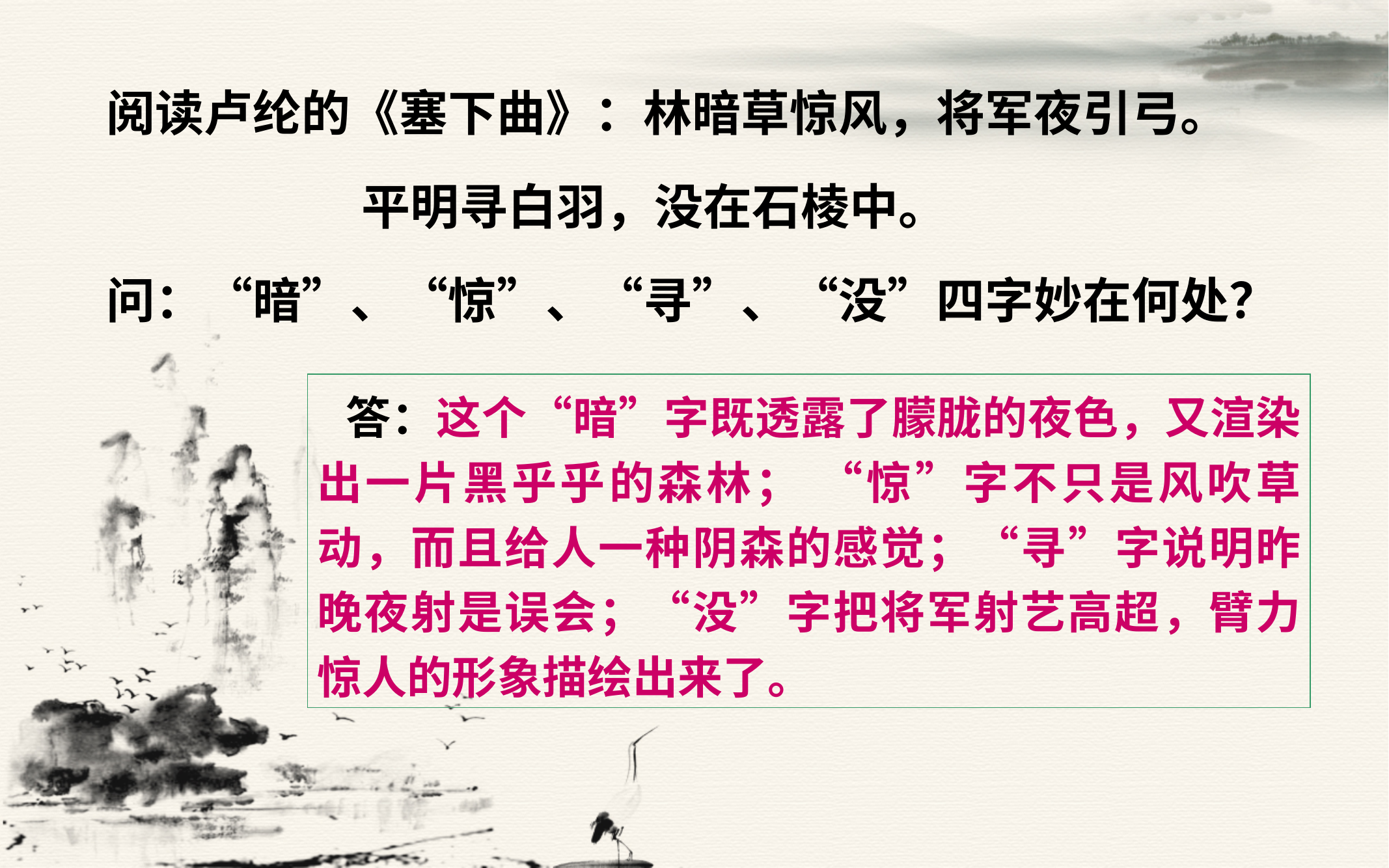

阅读卢纶的《塞下曲》：林暗草惊风，将军夜引弓。
                      平明寻白羽，没在石棱中。
问：“暗”、“惊”、“寻”、“没”四字妙在何处？
答：这个“暗”字既透露了朦胧的夜色，又渲染出一片黑乎乎的森林； “惊”字不只是风吹草动，而且给人一种阴森的感觉；“寻”字说明昨晚夜射是误会；“没”字把将军射艺高超，臂力惊人的形象描绘出来了。